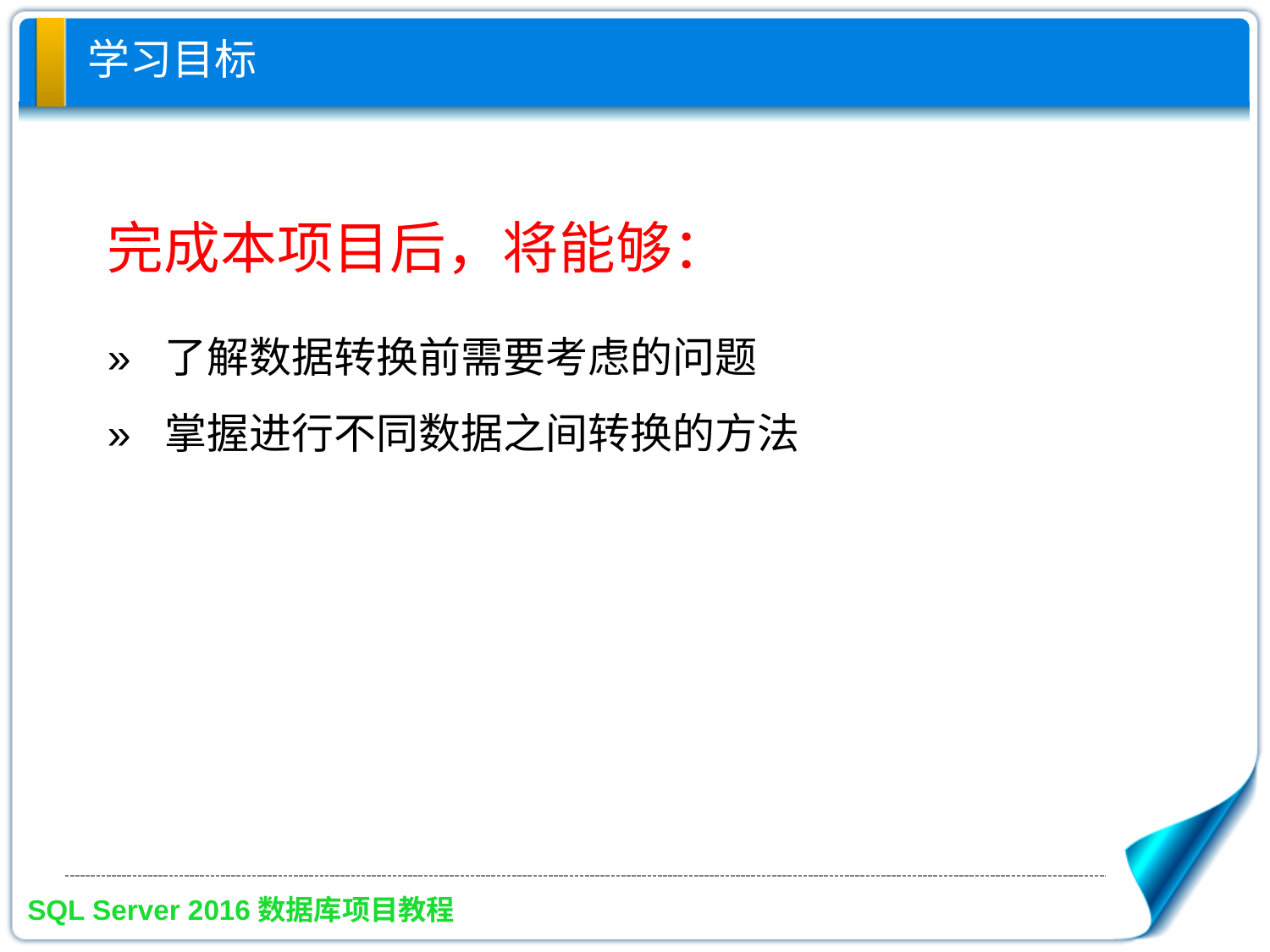

# 学习目标
完成本项目后，将能够：

»  了解数据转换前需要考虑的问题
»  掌握进行不同数据之间转换的方法